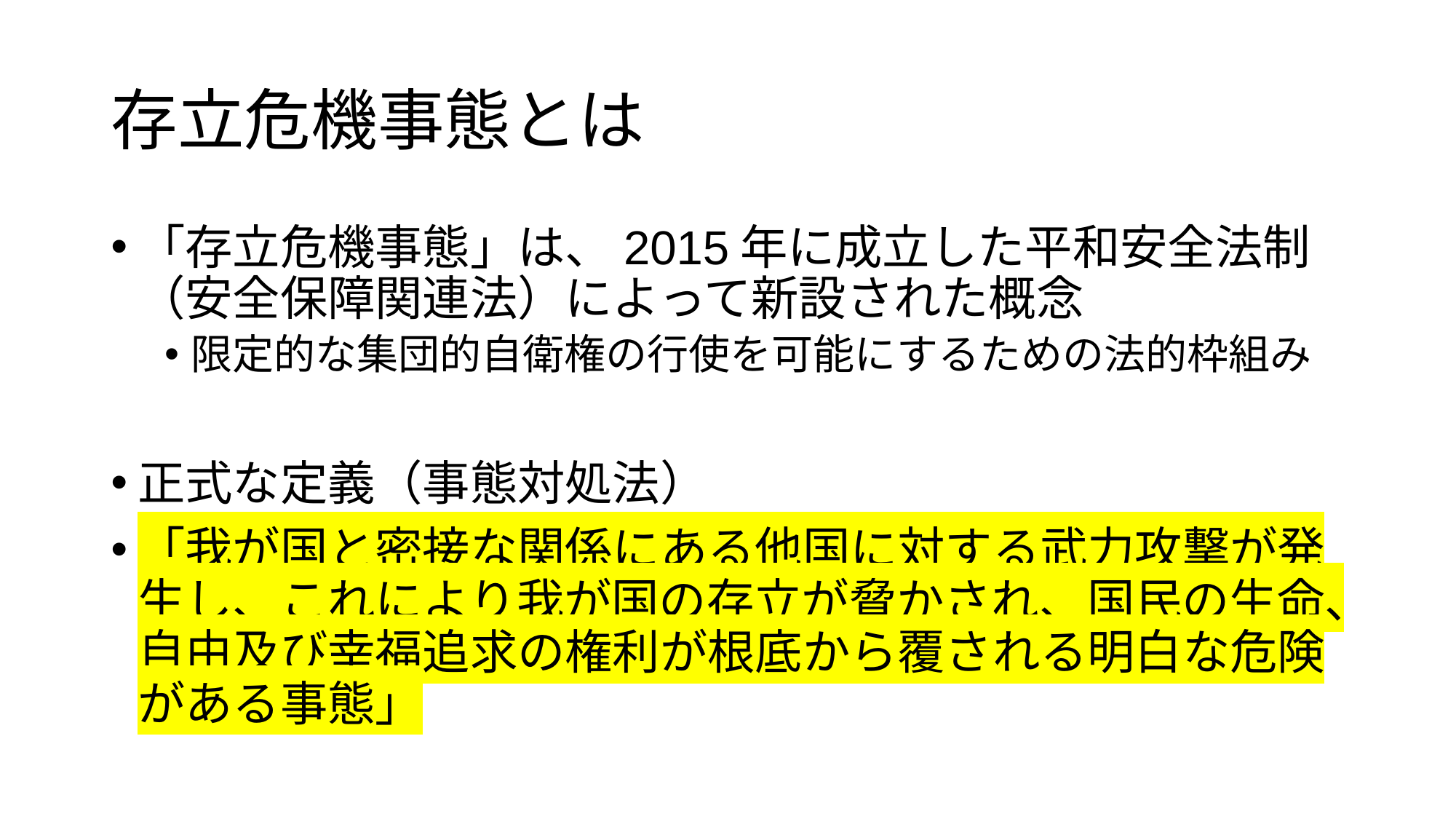

# 存立危機事態とは
「存立危機事態」は、2015年に成立した平和安全法制（安全保障関連法）によって新設された概念
限定的な集団的自衛権の行使を可能にするための法的枠組み

正式な定義（事態対処法）
「我が国と密接な関係にある他国に対する武力攻撃が発生し、これにより我が国の存立が脅かされ、国民の生命、自由及び幸福追求の権利が根底から覆される明白な危険がある事態」